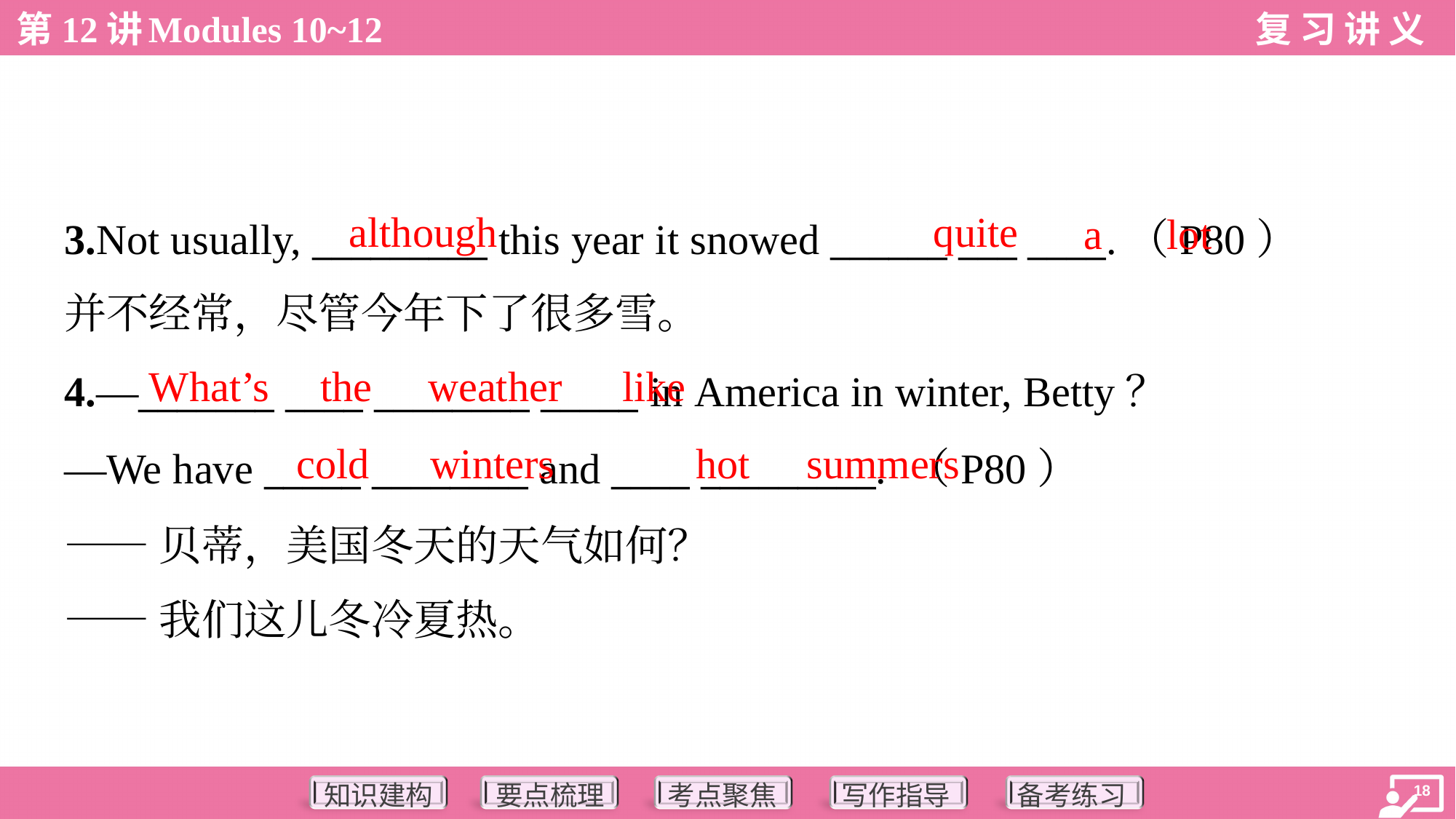

although
quite
a
lot
3.Not usually, _________ this year it snowed ______ ___ ____.（P80）
并不经常，尽管今年下了很多雪。
What’s
the
weather
like
4.—_______ ____ ________ _____ in America in winter, Betty？
—We have _____ ________ and ____ _________. （P80）
——贝蒂，美国冬天的天气如何？
——我们这儿冬冷夏热。
cold
winters
hot
summers